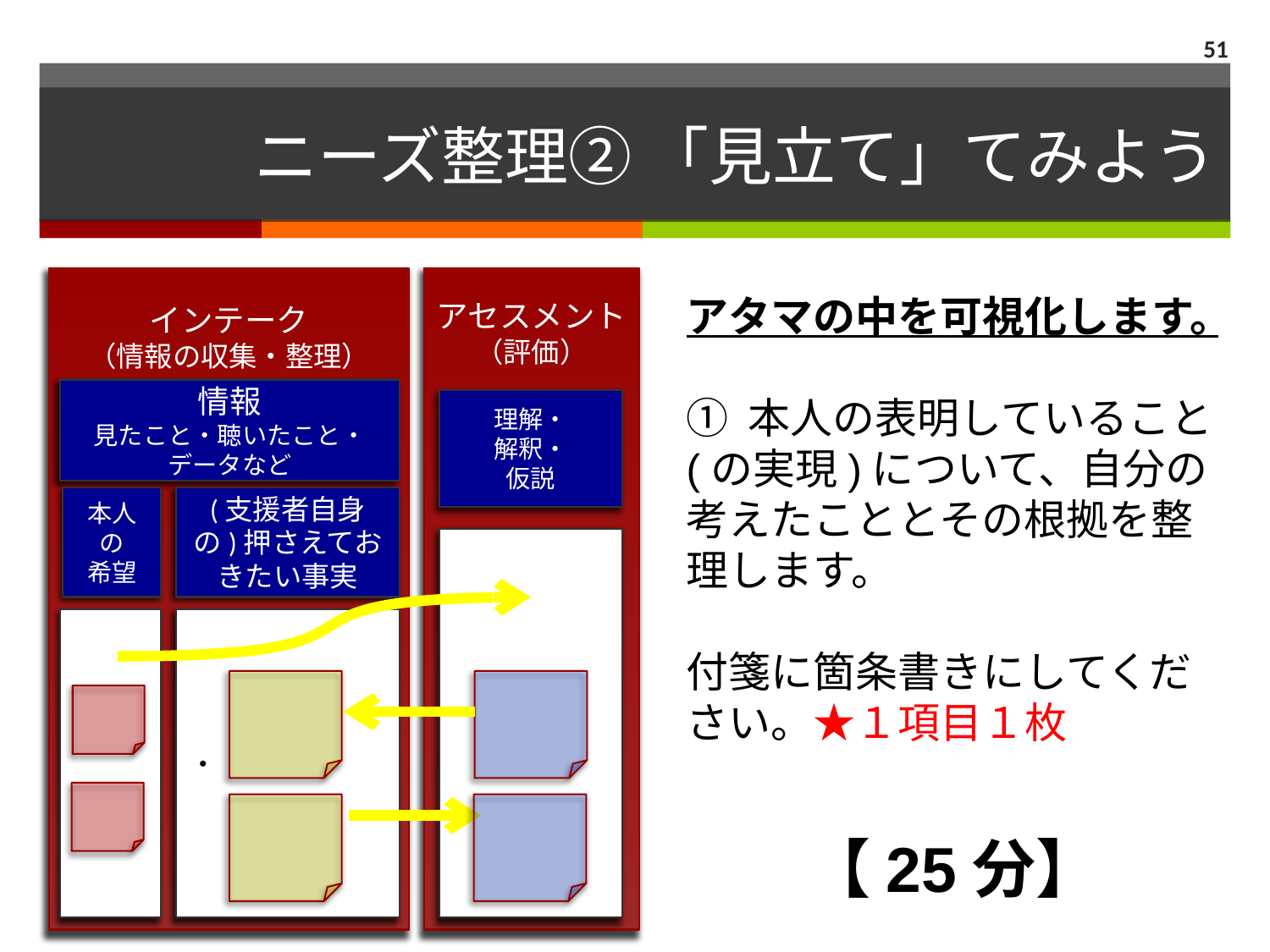

51
# ニーズ整理② 「見立て」てみよう
インテーク
（情報の収集・整理）

アセスメント
（評価）

アタマの中を可視化します。

① 本人の表明していること(の実現)について、自分の考えたこととその根拠を整理します。

付箋に箇条書きにしてください。★１項目１枚
情報
見たこと・聴いたこと・ データなど
理解・
解釈・
仮説
本人
の
希望
(支援者自身の)押さえておきたい事実

・

【25分】